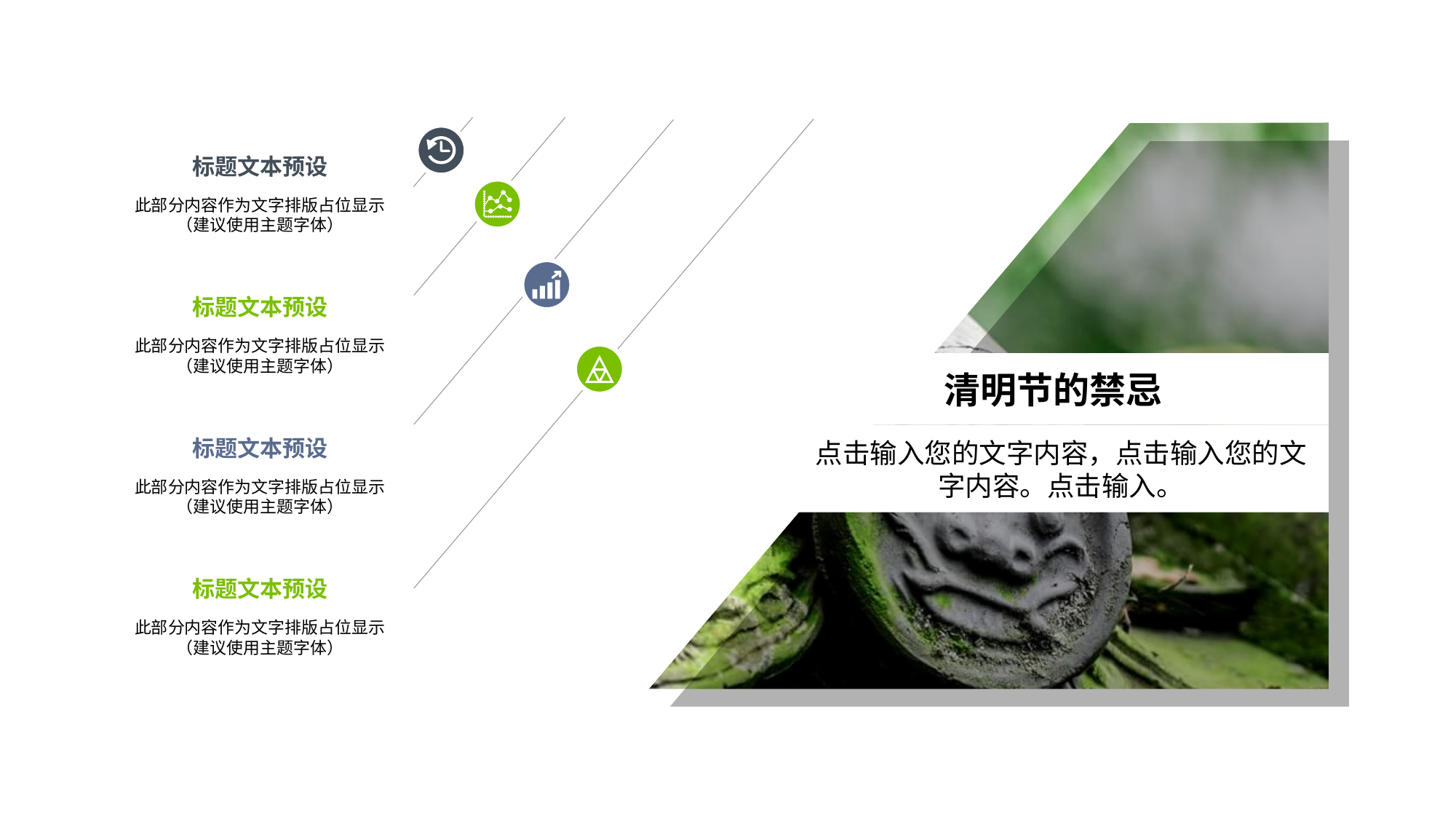

标题文本预设
此部分内容作为文字排版占位显示
（建议使用主题字体）

标题文本预设
此部分内容作为文字排版占位显示
（建议使用主题字体）

清明节的禁忌
点击输入您的文字内容，点击输入您的文字内容。点击输入。
标题文本预设
此部分内容作为文字排版占位显示
（建议使用主题字体）
标题文本预设
此部分内容作为文字排版占位显示
（建议使用主题字体）